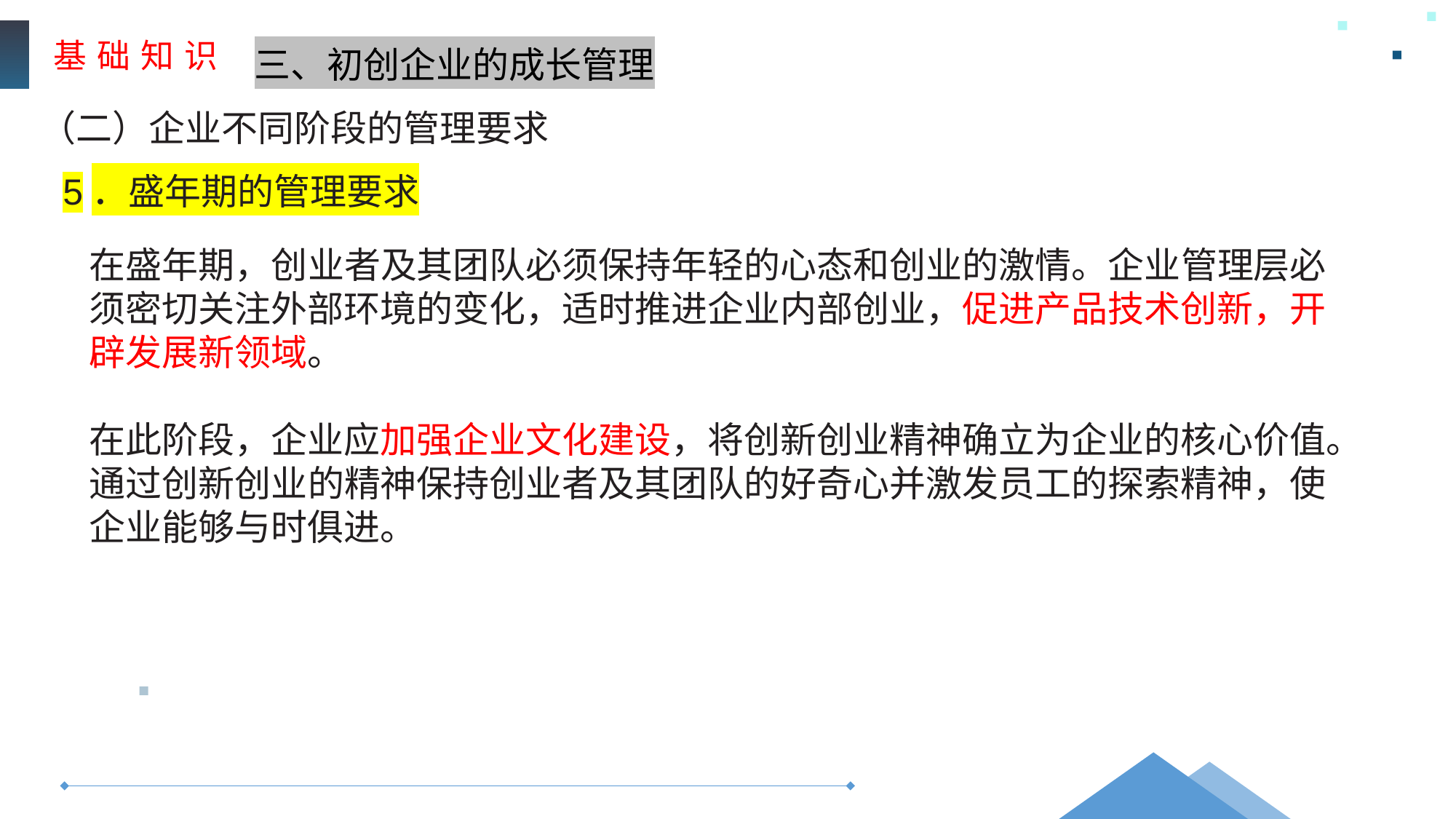

基 础 知 识

三、初创企业的成长管理
（二）企业不同阶段的管理要求
5．盛年期的管理要求
在盛年期，创业者及其团队必须保持年轻的心态和创业的激情。企业管理层必须密切关注外部环境的变化，适时推进企业内部创业，促进产品技术创新，开辟发展新领域。

在此阶段，企业应加强企业文化建设，将创新创业精神确立为企业的核心价值。通过创新创业的精神保持创业者及其团队的好奇心并激发员工的探索精神，使企业能够与时俱进。